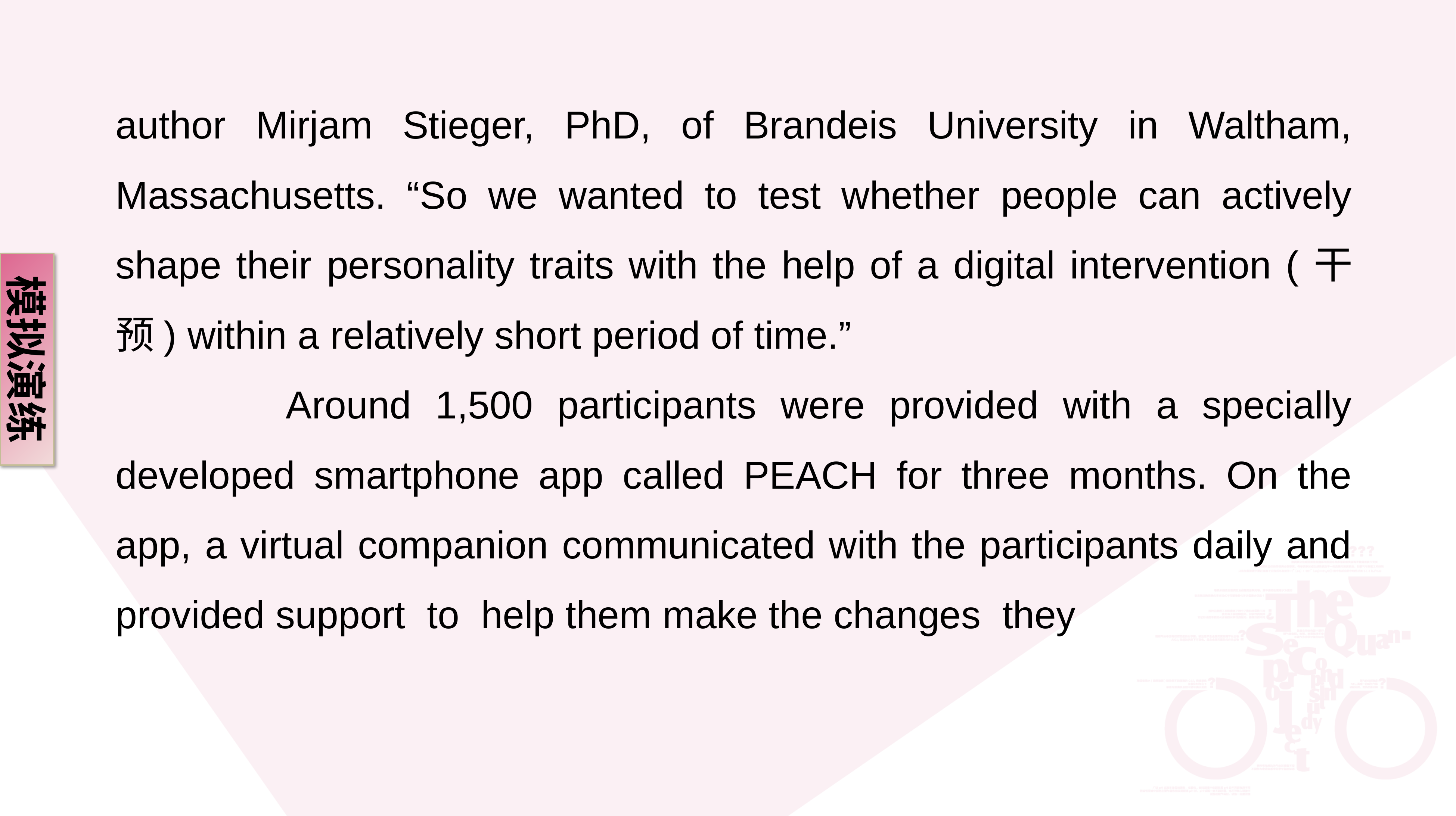

author Mirjam Stieger, PhD, of Brandeis University in Waltham, Massachusetts. “So we wanted to test whether people can actively shape their personality traits with the help of a digital intervention (干预) within a relatively short period of time.”
       Around 1,500 participants were provided with a specially developed smartphone app called PEACH for three months. On the app, a virtual companion communicated with the participants daily and provided support  to  help them make the changes  they

模拟演练